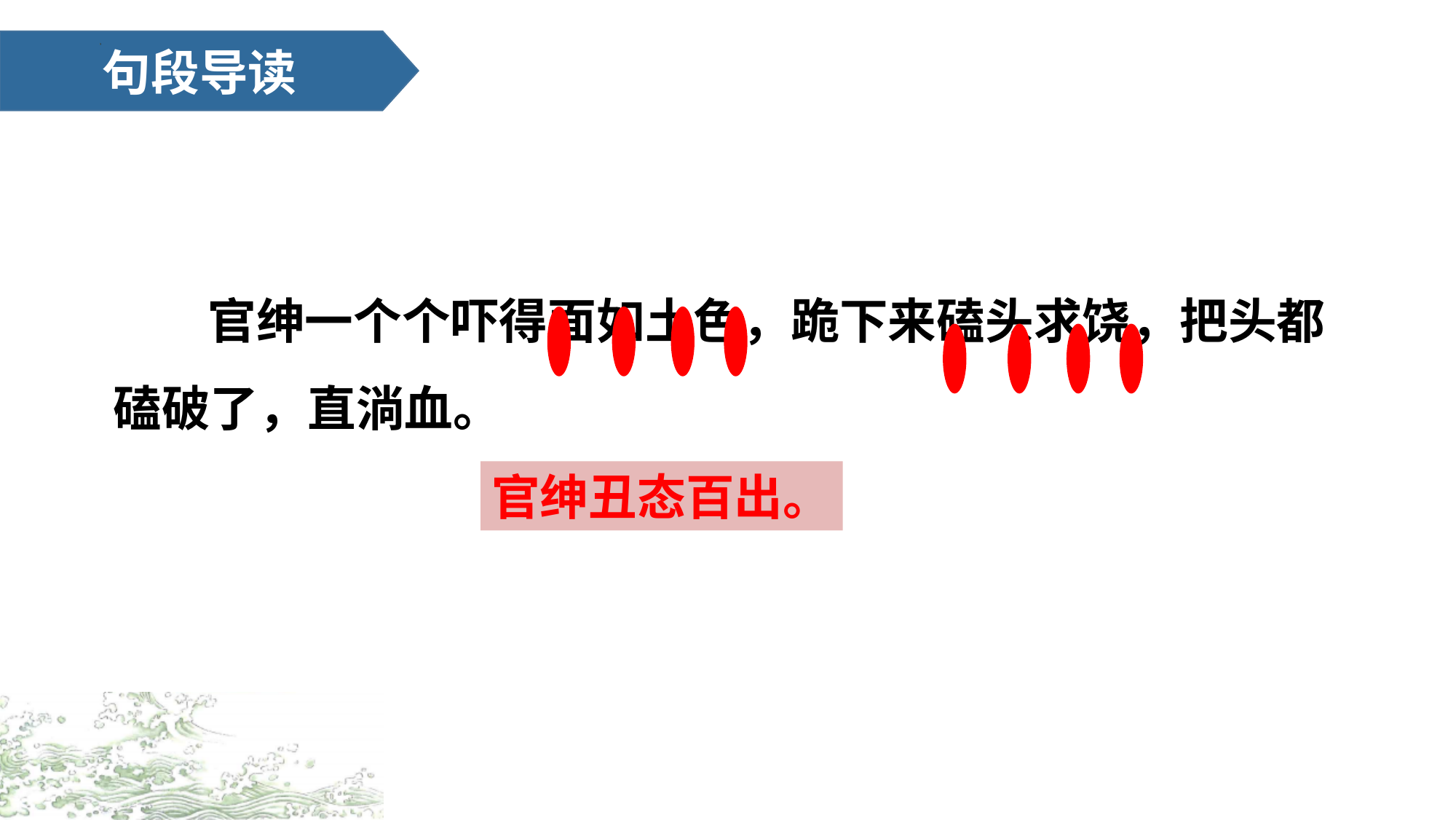

句段导读
官绅一个个吓得面如土色，跪下来磕头求饶，把头都磕破了，直淌血。

官绅丑态百出。